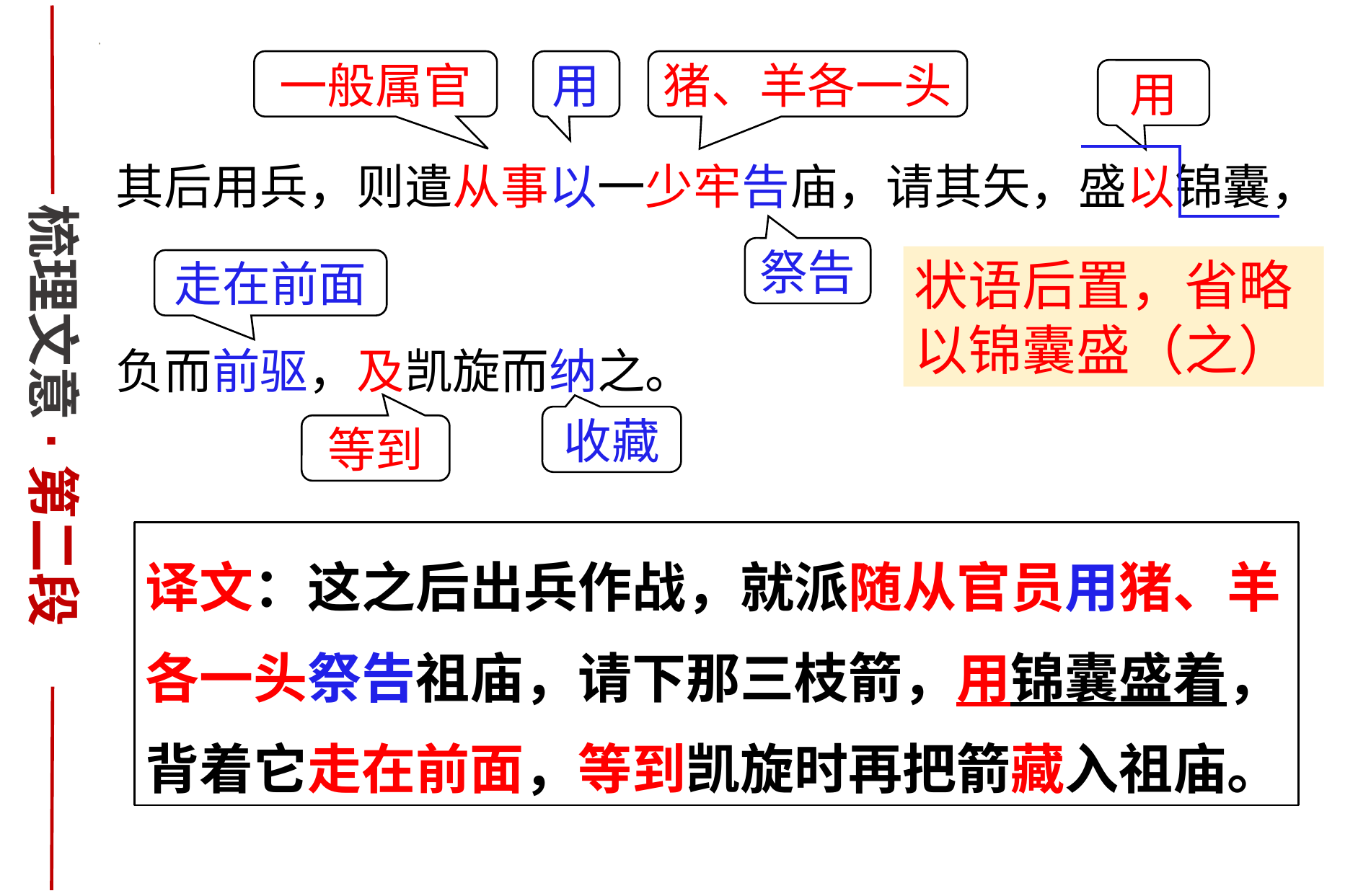

一般属官
用
猪、羊各一头
用
其后用兵，则遣从事以一少牢告庙，请其矢，盛以锦囊，

负而前驱，及凯旋而纳之。
梳理文意·第二段
祭告
状语后置，省略
以锦囊盛（之）
走在前面
收藏
等到
译文：这之后出兵作战，就派随从官员用猪、羊各一头祭告祖庙，请下那三枝箭，用锦囊盛着，背着它走在前面，等到凯旋时再把箭藏入祖庙。